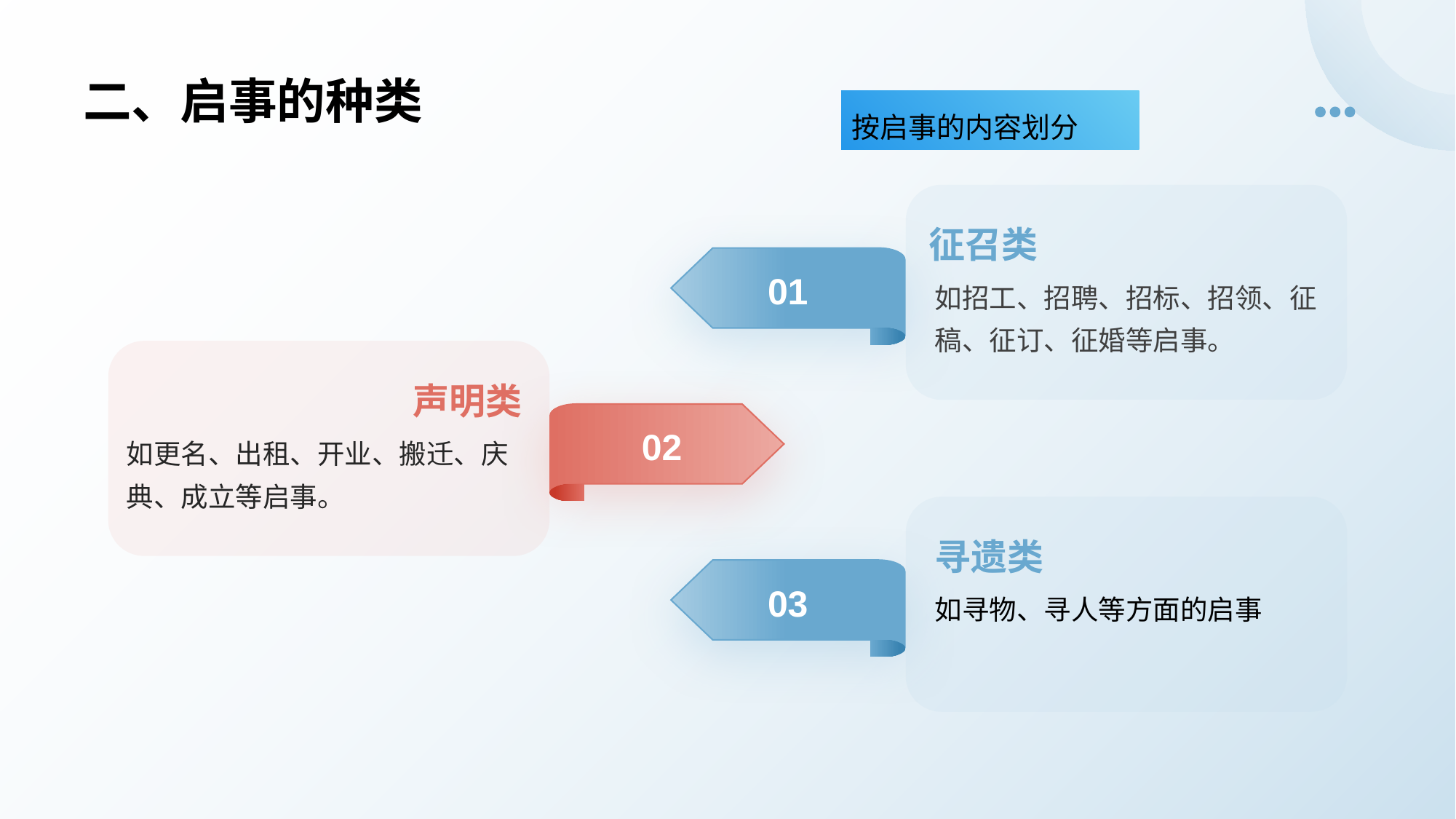

# 二、启事的种类
按启事的内容划分

征召类
01
如招工、招聘、招标、招领、征稿、征订、征婚等启事。

声明类
02
如更名、出租、开业、搬迁、庆典、成立等启事。

寻遗类
03
如寻物、寻人等方面的启事